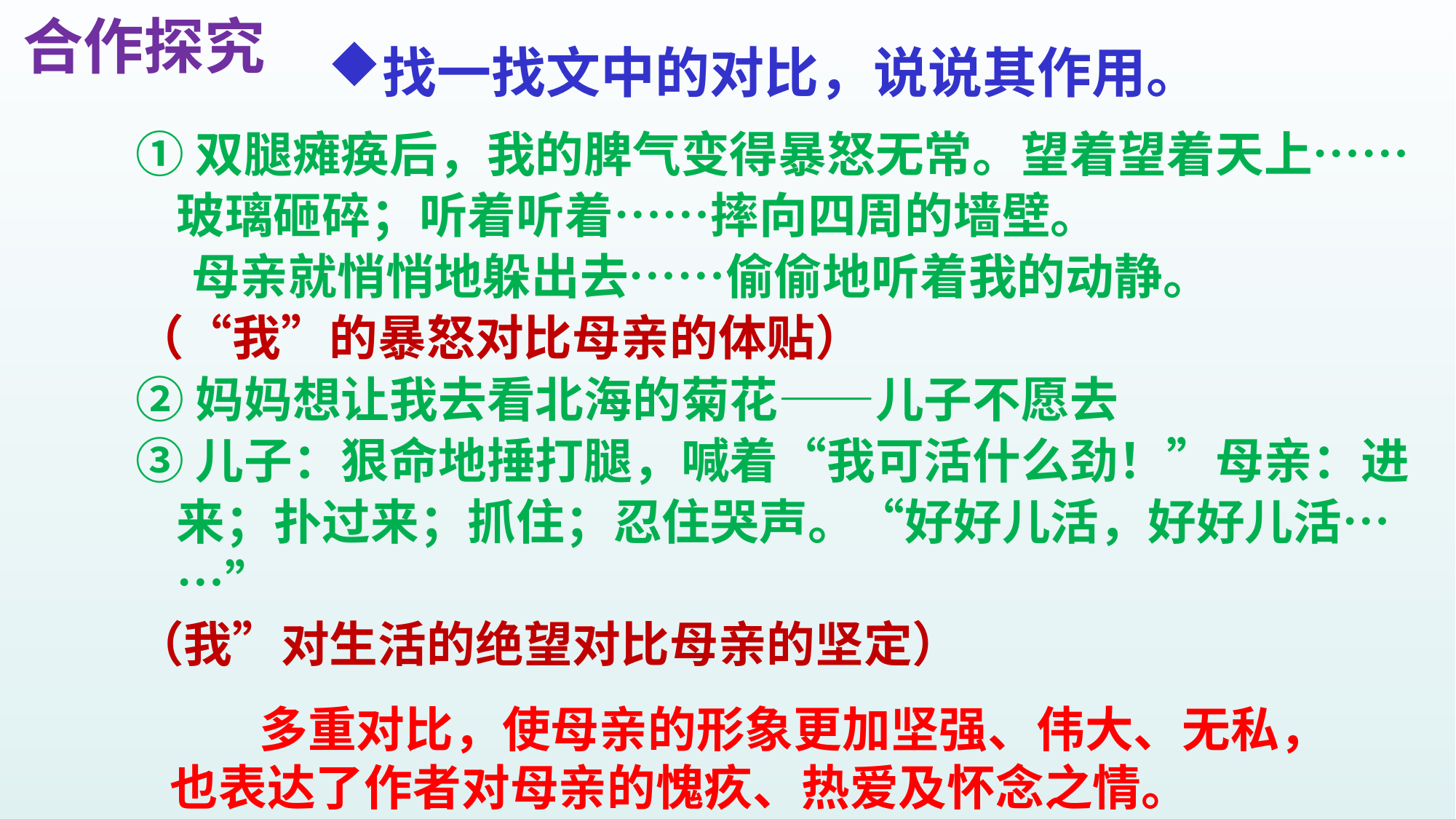

# 找一找文中的对比，说说其作用。
合作探究
①双腿瘫痪后，我的脾气变得暴怒无常。望着望着天上……玻璃砸碎；听着听着……摔向四周的墙壁。
    母亲就悄悄地躲出去……偷偷地听着我的动静。
（“我”的暴怒对比母亲的体贴）
②妈妈想让我去看北海的菊花——儿子不愿去
③儿子：狠命地捶打腿，喊着“我可活什么劲！”母亲：进来；扑过来；抓住；忍住哭声。“好好儿活，好好儿活……”
（我”对生活的绝望对比母亲的坚定）

       多重对比，使母亲的形象更加坚强、伟大、无私，也表达了作者对母亲的愧疚、热爱及怀念之情。